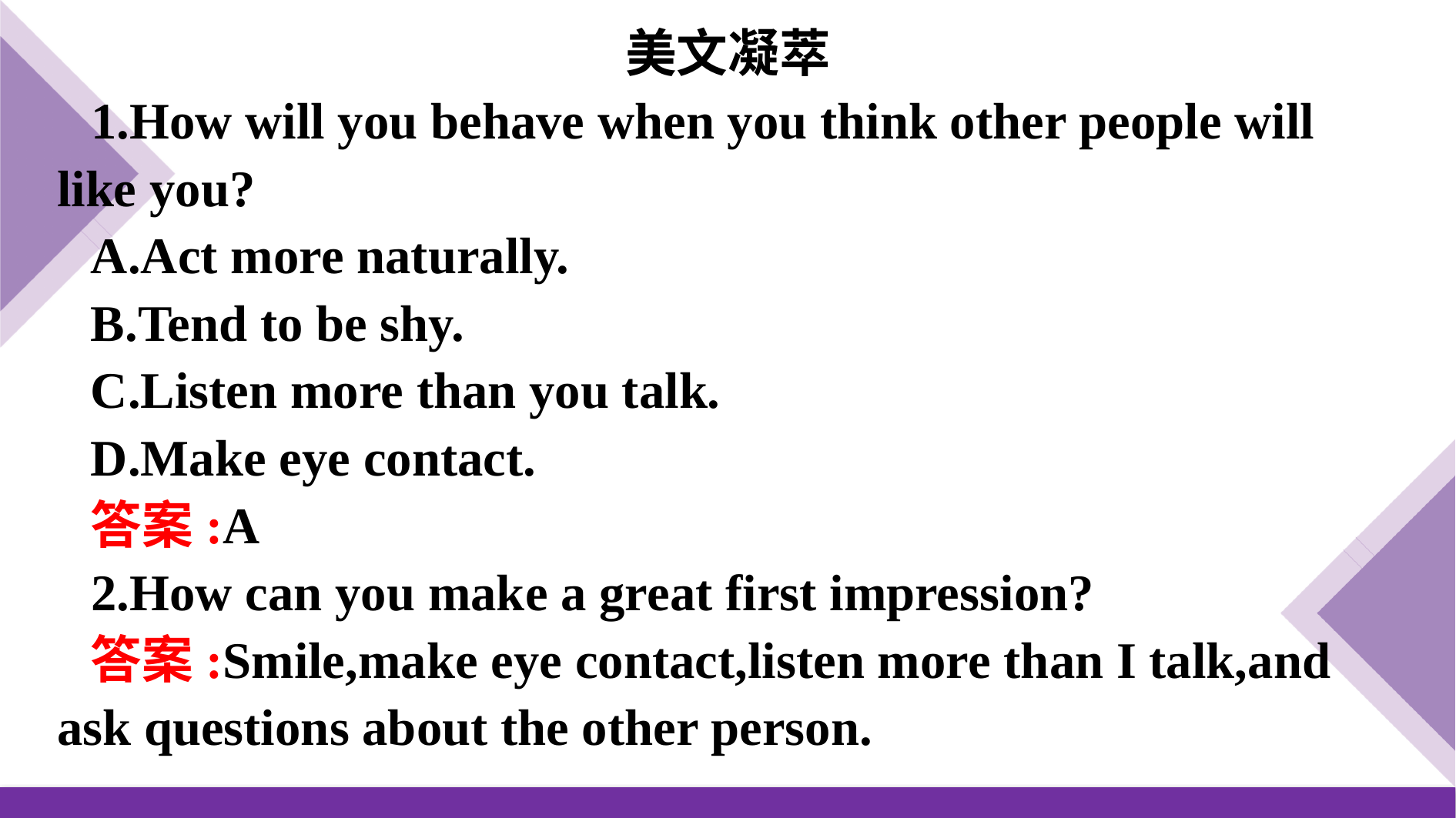

美文凝萃
1.How will you behave when you think other people will like you?
A.Act more naturally.
B.Tend to be shy.
C.Listen more than you talk.
D.Make eye contact.
答案:A
2.How can you make a great first impression?
答案:Smile,make eye contact,listen more than I talk,and ask questions about the other person.